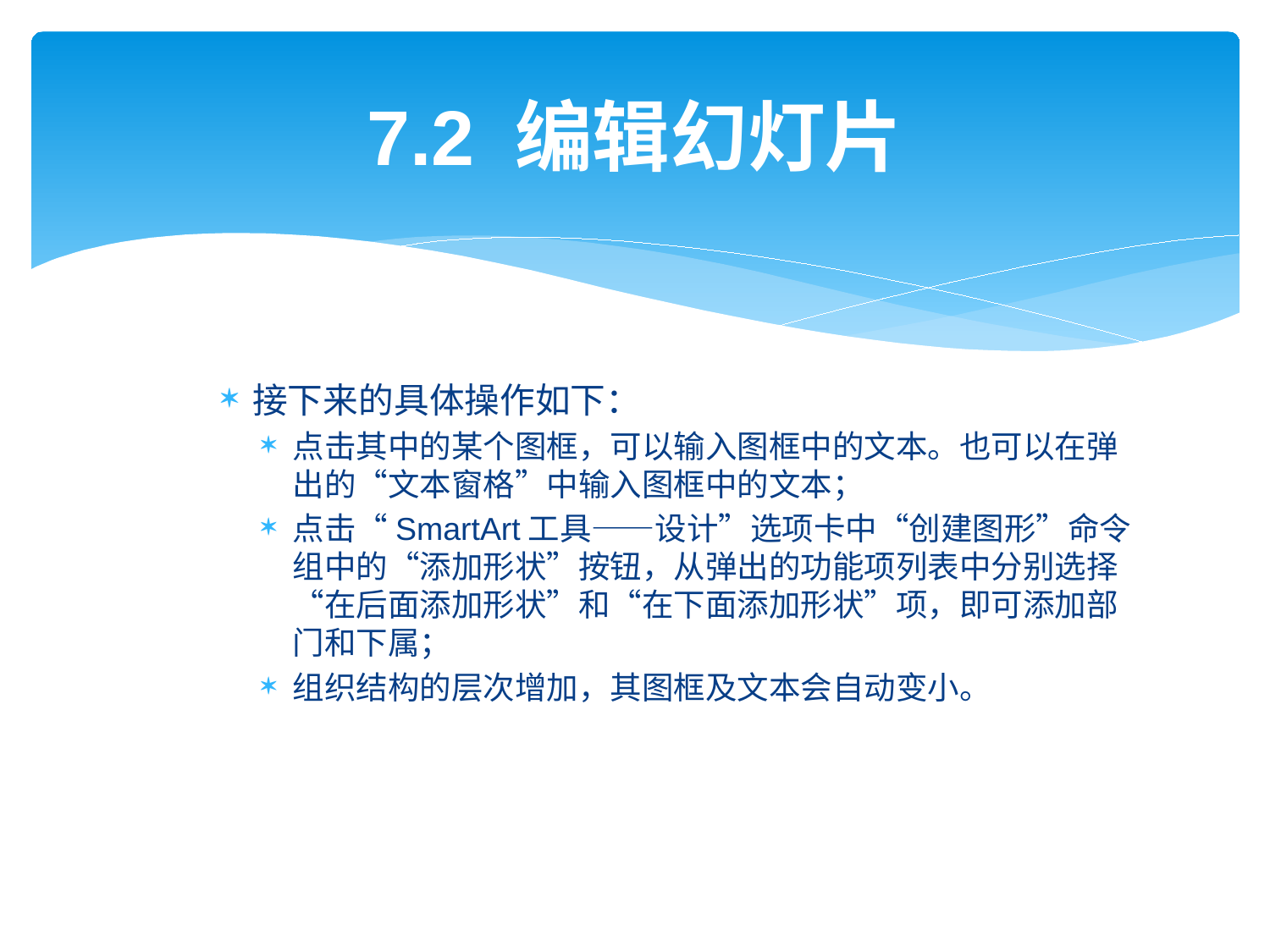

# 7.2 编辑幻灯片
接下来的具体操作如下：
点击其中的某个图框，可以输入图框中的文本。也可以在弹出的“文本窗格”中输入图框中的文本；
点击“SmartArt工具——设计”选项卡中“创建图形”命令组中的“添加形状”按钮，从弹出的功能项列表中分别选择“在后面添加形状”和“在下面添加形状”项，即可添加部门和下属；
组织结构的层次增加，其图框及文本会自动变小。